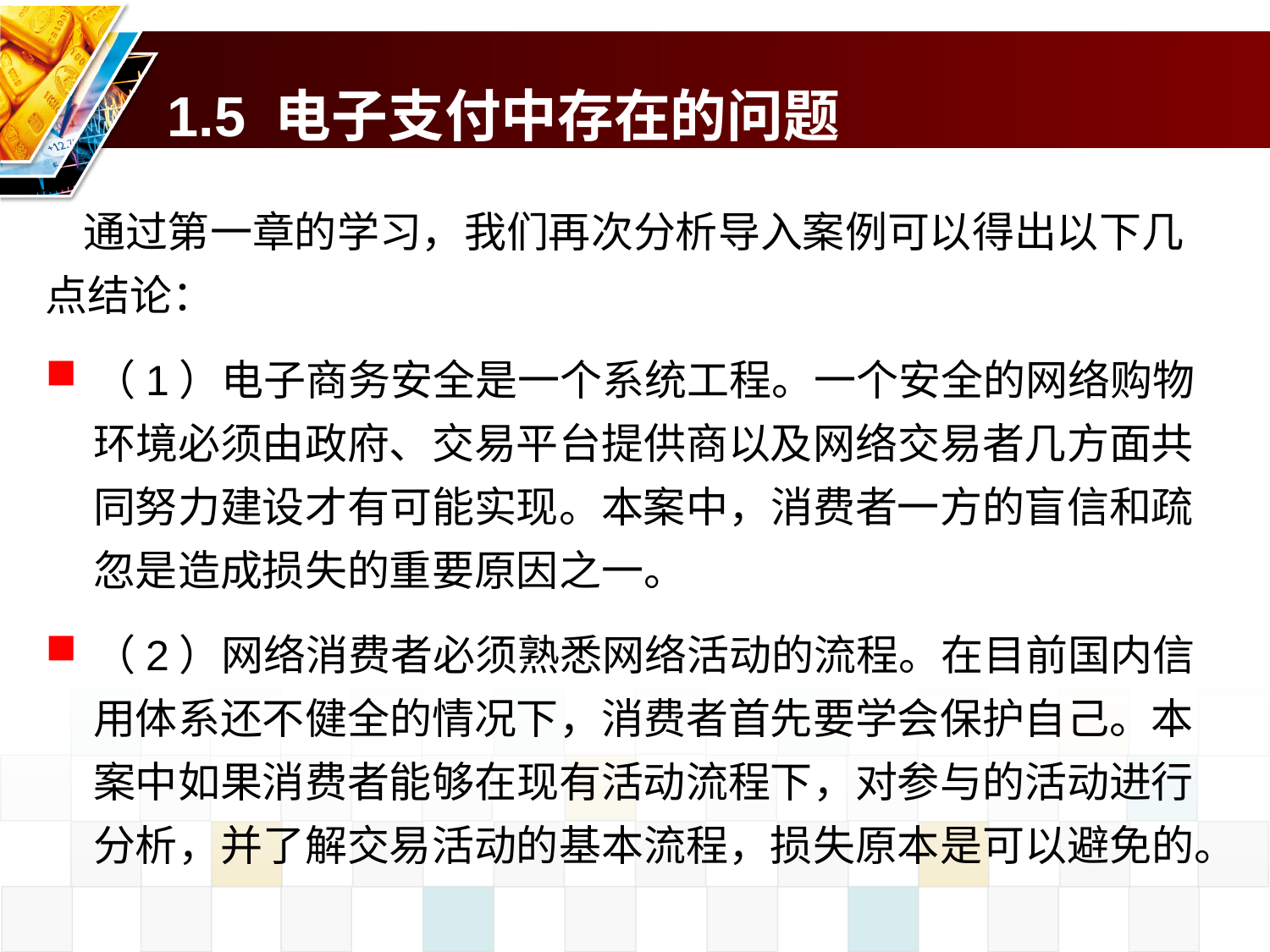

# 1.5 电子支付中存在的问题
通过第一章的学习，我们再次分析导入案例可以得出以下几点结论：
（1）电子商务安全是一个系统工程。一个安全的网络购物环境必须由政府、交易平台提供商以及网络交易者几方面共同努力建设才有可能实现。本案中，消费者一方的盲信和疏忽是造成损失的重要原因之一。
（2）网络消费者必须熟悉网络活动的流程。在目前国内信用体系还不健全的情况下，消费者首先要学会保护自己。本案中如果消费者能够在现有活动流程下，对参与的活动进行分析，并了解交易活动的基本流程，损失原本是可以避免的。